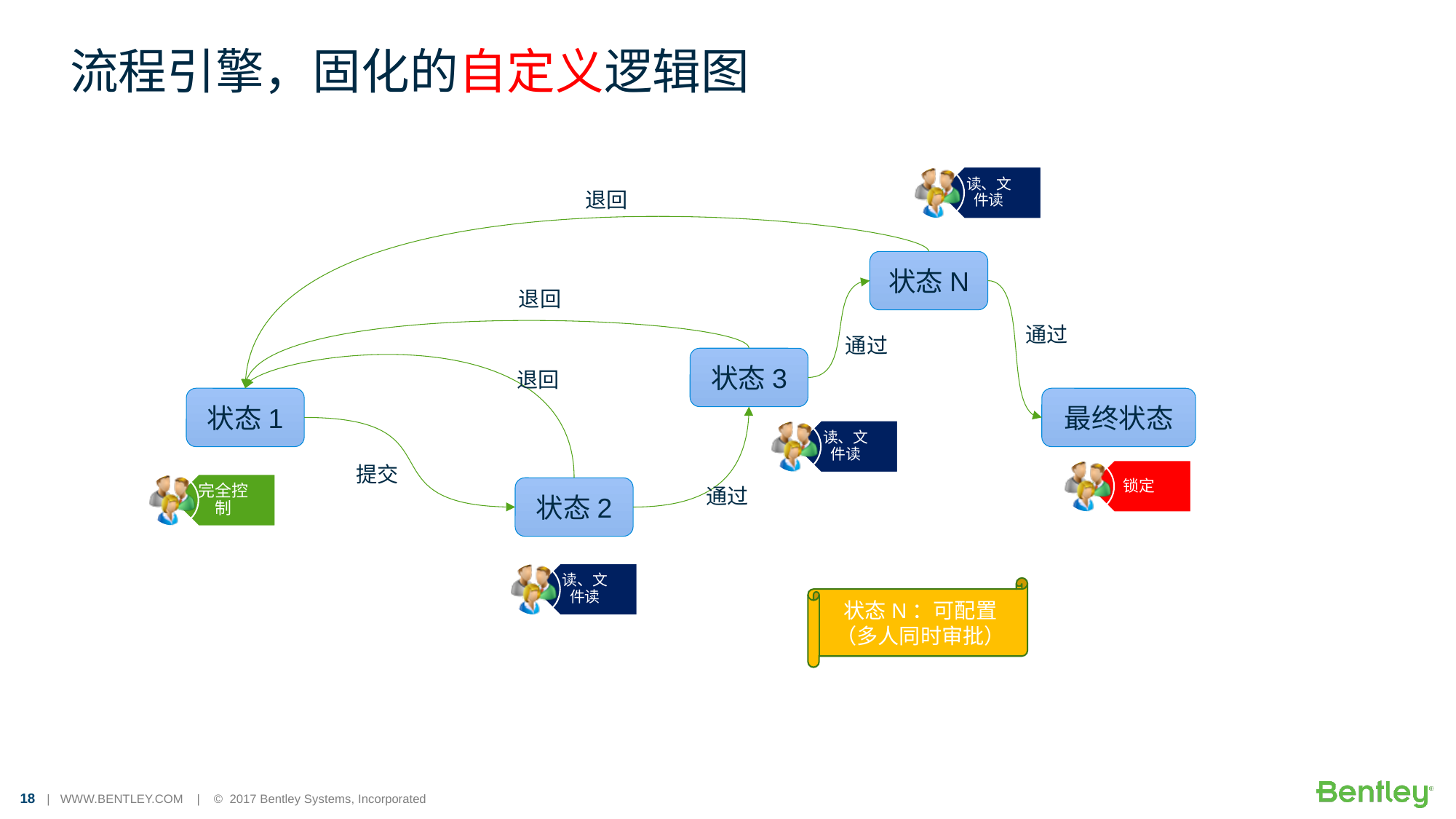

# 流程引擎，固化的自定义逻辑图
读、文件读
退回
状态N
退回
通过
通过
状态3
退回
最终状态
状态1
读、文件读
锁定
提交
完全控制
状态2
通过
读、文件读
状态N：可配置（多人同时审批）